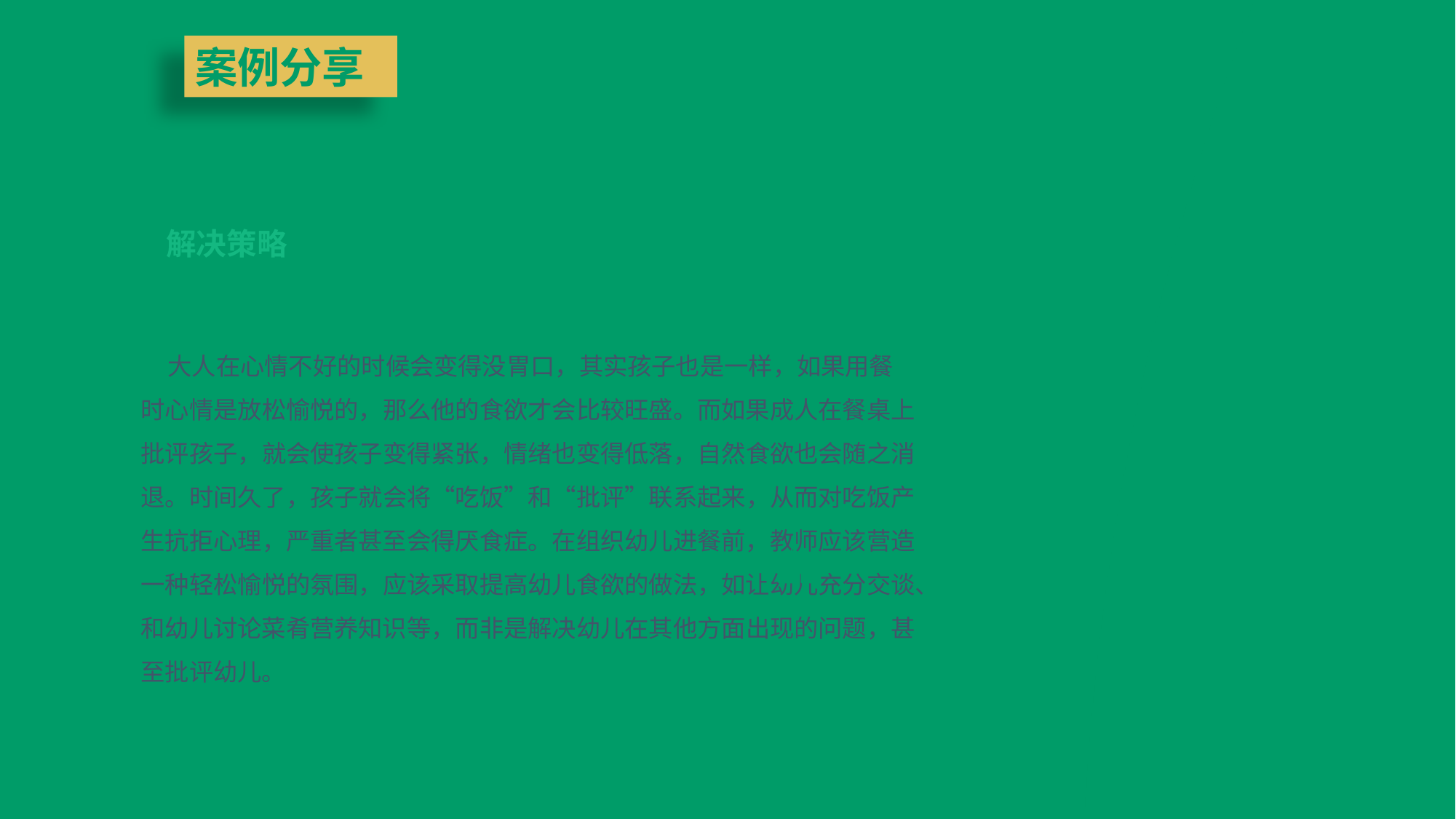

案例分享
解决策略

    大人在心情不好的时候会变得没胃口，其实孩子也是一样，如果用餐时心情是放松愉悦的，那么他的食欲才会比较旺盛。而如果成人在餐桌上批评孩子，就会使孩子变得紧张，情绪也变得低落，自然食欲也会随之消退。时间久了，孩子就会将“吃饭”和“批评”联系起来，从而对吃饭产生抗拒心理，严重者甚至会得厌食症。在组织幼儿进餐前，教师应该营造一种轻松愉悦的氛围，应该采取提高幼儿食欲的做法，如让幼儿充分交谈、和幼儿讨论菜肴营养知识等，而非是解决幼儿在其他方面出现的问题，甚至批评幼儿。

INDUCTION TRAINING